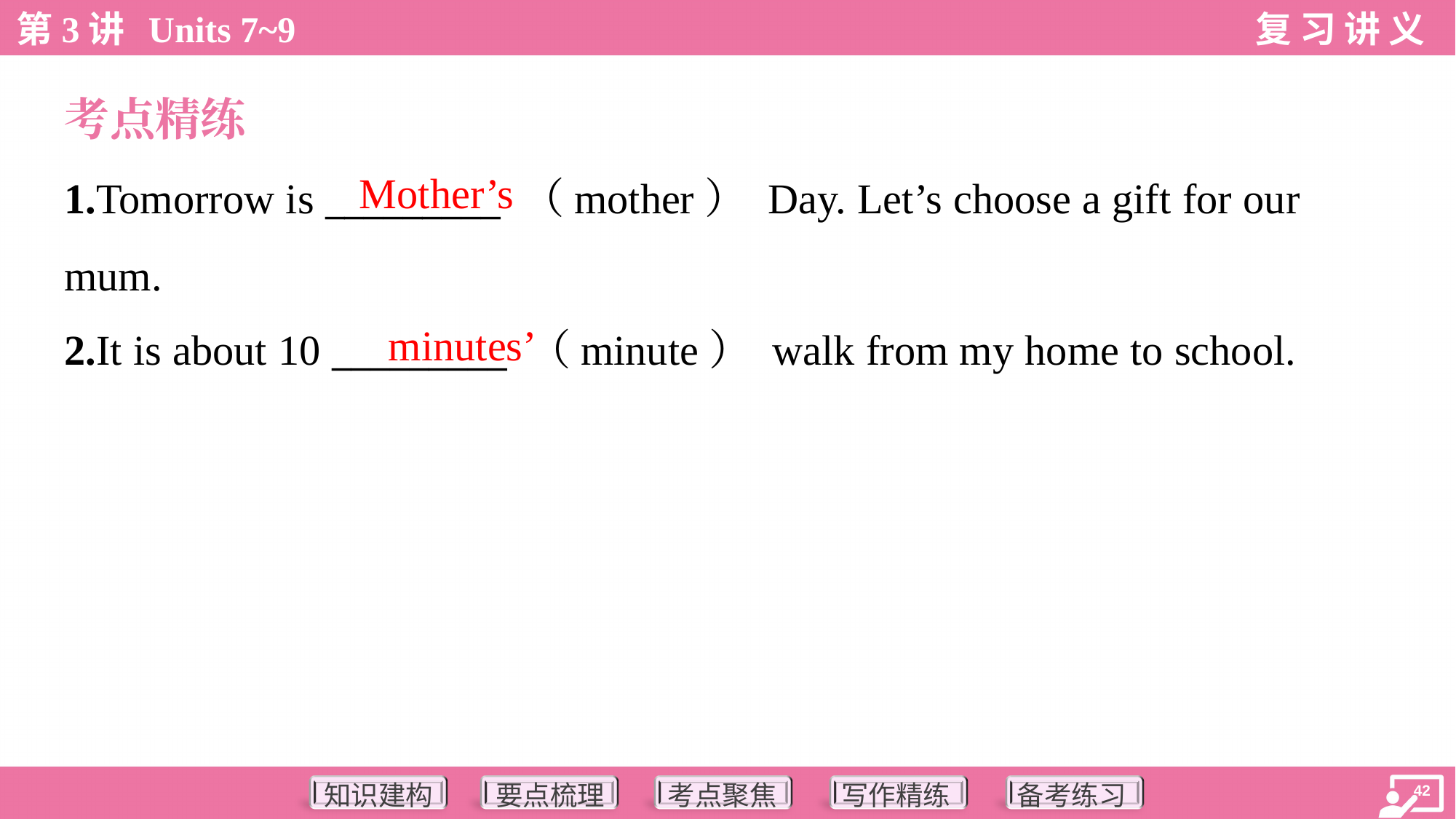

考点精练
Mother’s
1.Tomorrow is _________ （mother） Day. Let’s choose a gift for our
mum.
2.It is about 10 _________ （minute） walk from my home to school.
minutes’